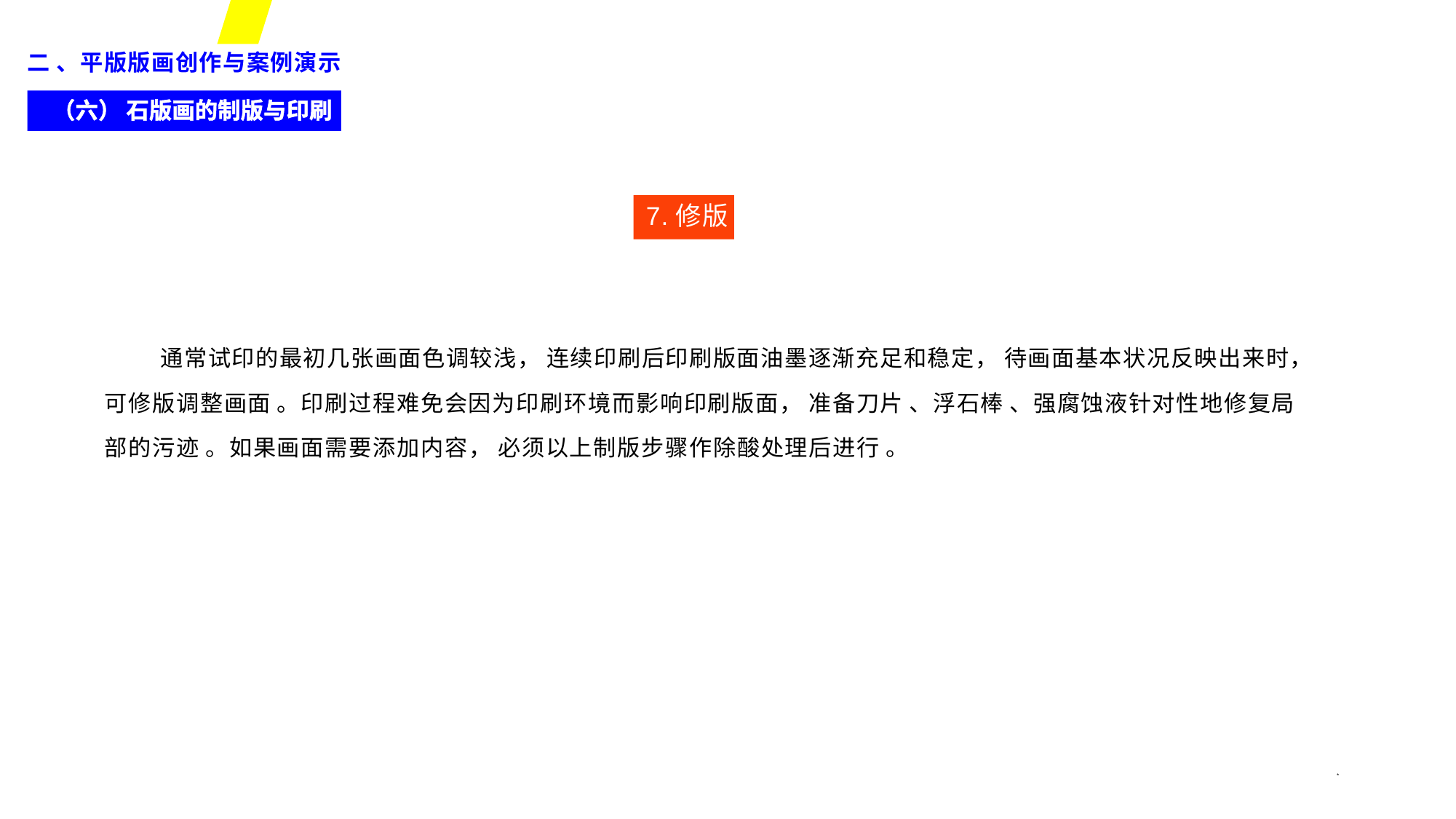

二 、平版版画创作与案例演示

（六） 石版画的制版与印刷

7.修版

通常试印的最初几张画面色调较浅， 连续印刷后印刷版面油墨逐渐充足和稳定， 待画面基本状况反映出来时，
可修版调整画面 。印刷过程难免会因为印刷环境而影响印刷版面， 准备刀片 、浮石棒 、强腐蚀液针对性地修复局    部的污迹 。如果画面需要添加内容， 必须以上制版步骤作除酸处理后进行 。

*